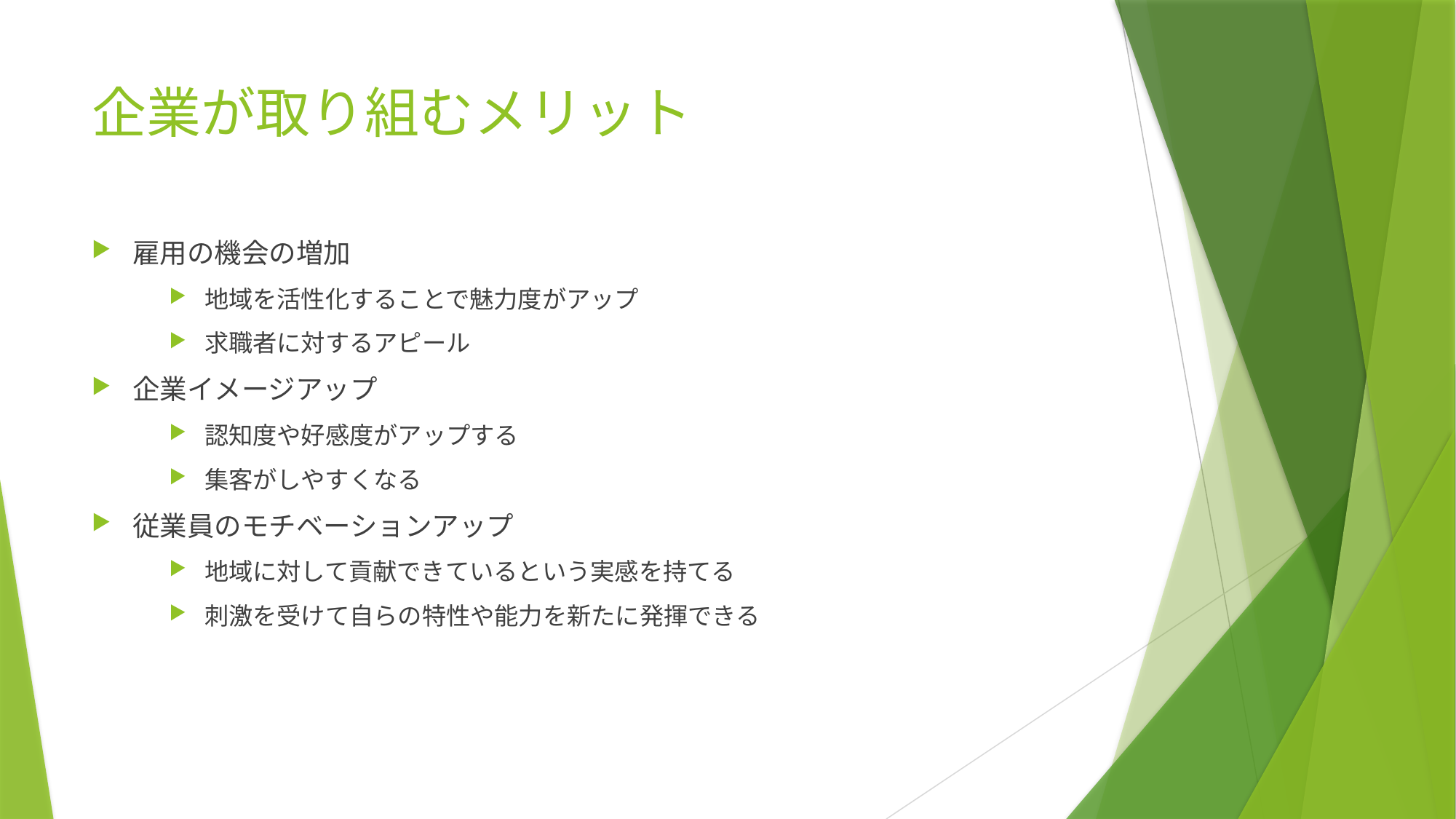

# 企業が取り組むメリット
雇用の機会の増加
地域を活性化することで魅力度がアップ
求職者に対するアピール
企業イメージアップ
認知度や好感度がアップする
集客がしやすくなる
従業員のモチベーションアップ
地域に対して貢献できているという実感を持てる
刺激を受けて自らの特性や能力を新たに発揮できる